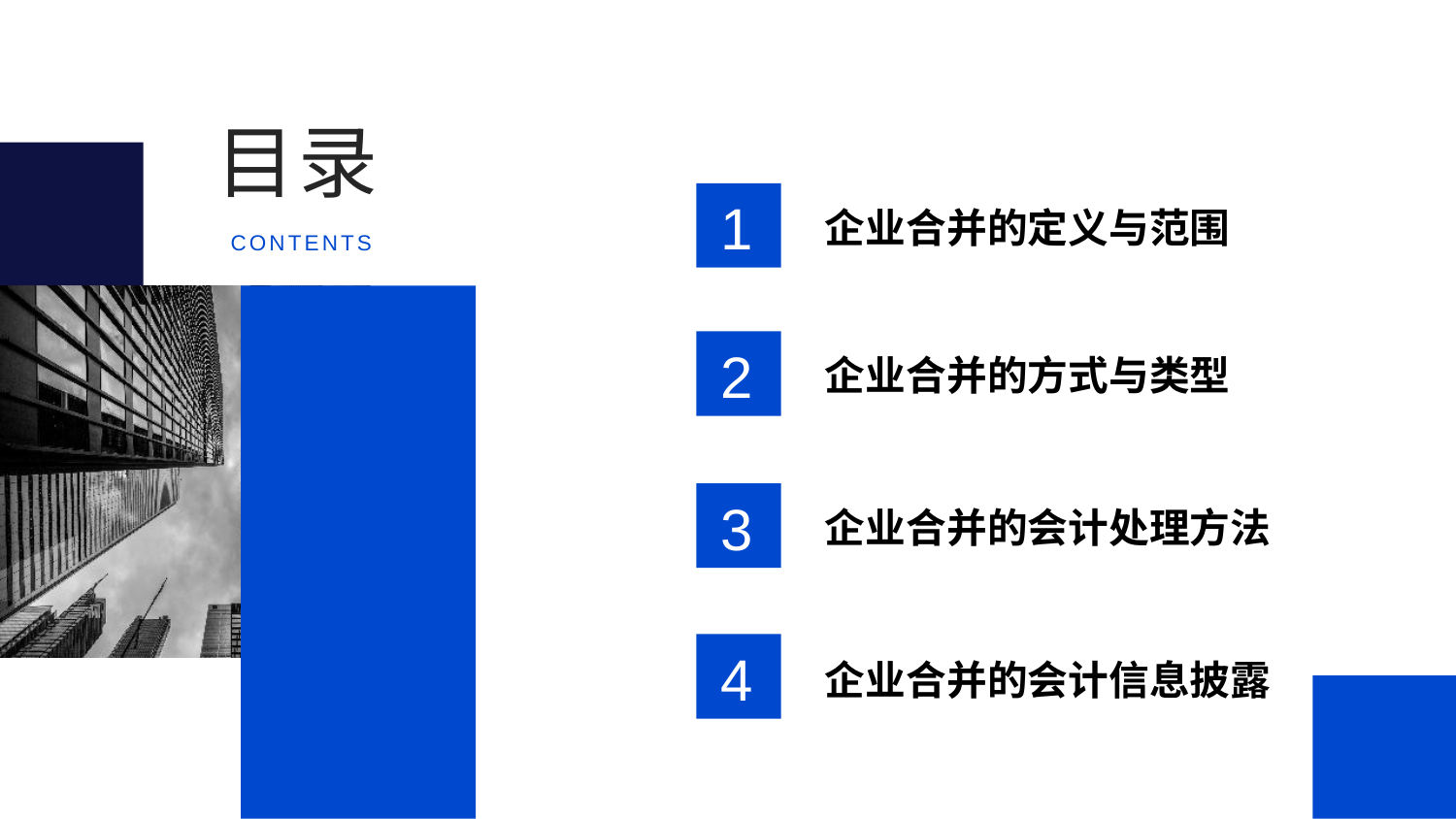

目录

1
企业合并的定义与范围
CONTENTS

2
企业合并的方式与类型

3
企业合并的会计处理方法

4
企业合并的会计信息披露